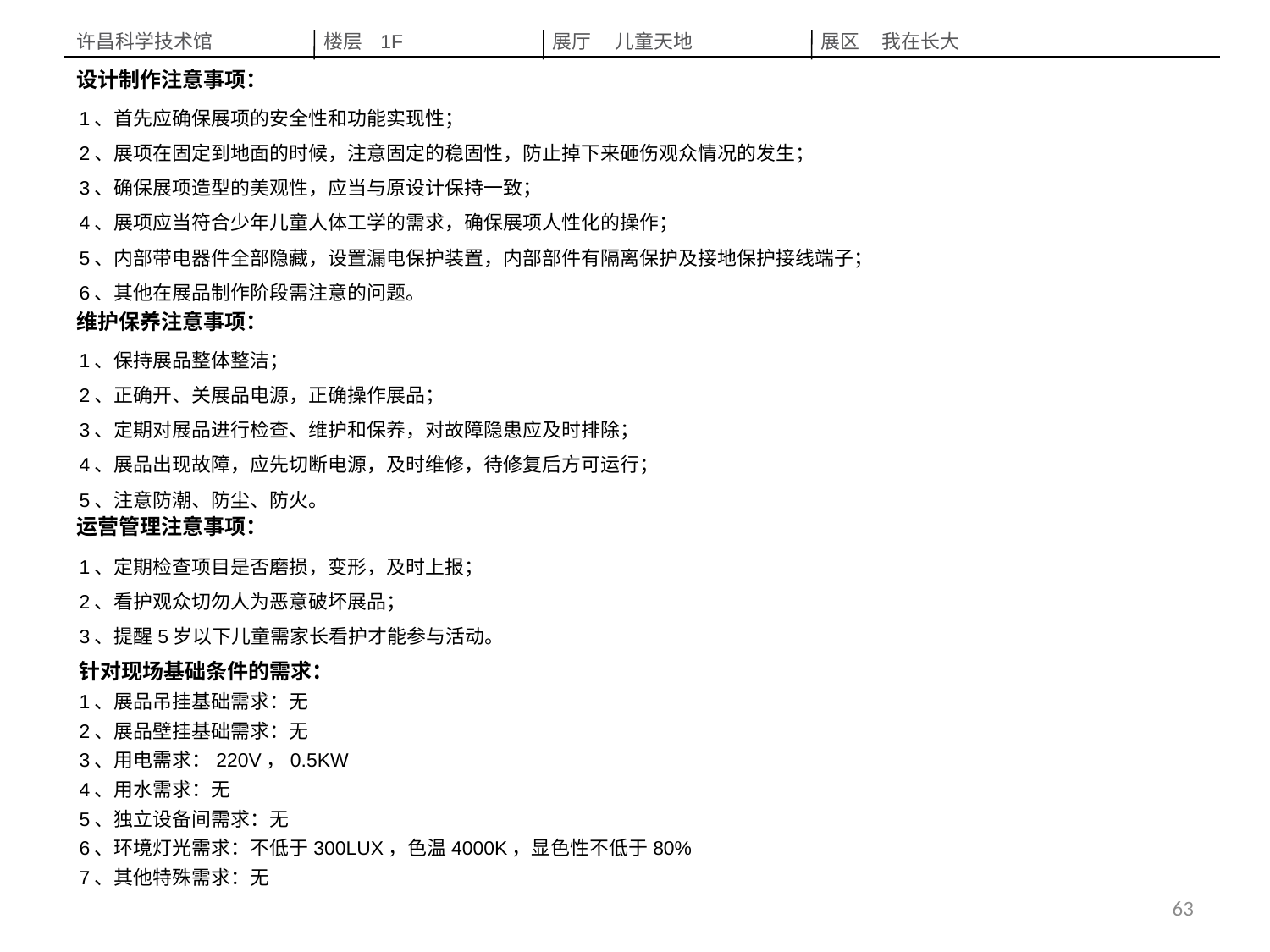

许昌科学技术馆
楼层   1F
展厅  儿童天地
展区     我在长大

设计制作注意事项：
1、首先应确保展项的安全性和功能实现性；
2、展项在固定到地面的时候，注意固定的稳固性，防止掉下来砸伤观众情况的发生；
3、确保展项造型的美观性，应当与原设计保持一致；
4、展项应当符合少年儿童人体工学的需求，确保展项人性化的操作；
5、内部带电器件全部隐藏，设置漏电保护装置，内部部件有隔离保护及接地保护接线端子；
6、其他在展品制作阶段需注意的问题。
维护保养注意事项：
1、保持展品整体整洁；
2、正确开、关展品电源，正确操作展品；
3、定期对展品进行检查、维护和保养，对故障隐患应及时排除；
4、展品出现故障，应先切断电源，及时维修，待修复后方可运行；
5、注意防潮、防尘、防火。
运营管理注意事项：
1、定期检查项目是否磨损，变形，及时上报；
2、看护观众切勿人为恶意破坏展品；
3、提醒5岁以下儿童需家长看护才能参与活动。
针对现场基础条件的需求：
1、展品吊挂基础需求：无
2、展品壁挂基础需求：无
3、用电需求：220V，0.5KW
4、用水需求：无
5、独立设备间需求：无
6、环境灯光需求：不低于300LUX，色温4000K，显色性不低于80%
7、其他特殊需求：无
63